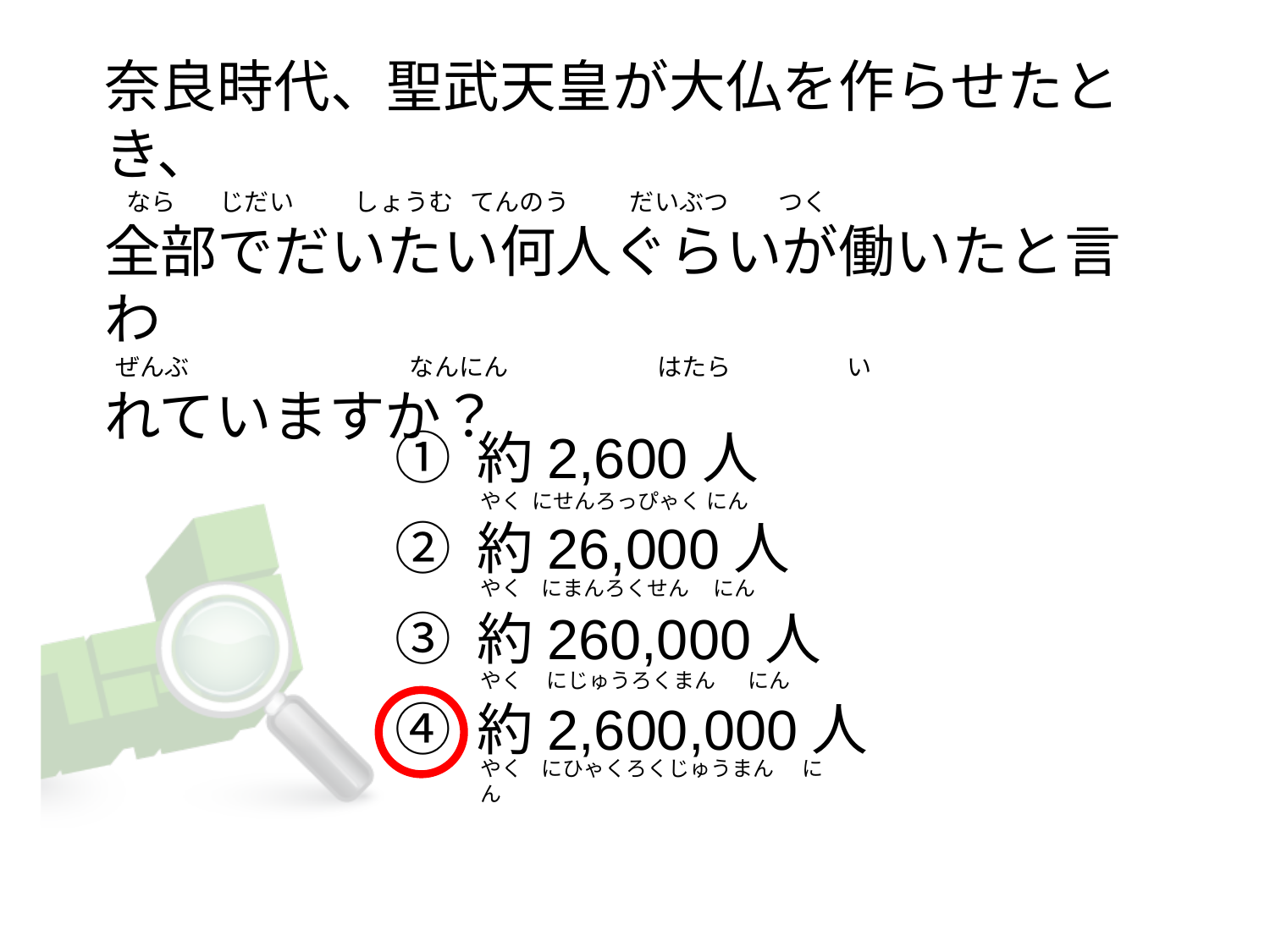

# 奈良時代、聖武天皇が大仏を作らせたとき、     なら        じだい           しょうむ   てんのう           だいぶつ         つく 全部でだいたい何人ぐらいが働いたと言わ   ぜんぶ                                        なんにん                           はたら                     い れていますか？
① 約2,600人
② 約26,000人
③ 約260,000人
④ 約2,600,000人
やく  にせんろっぴゃく にん
やく    にまんろくせん     にん
やく     にじゅうろくまん       にん

やく    にひゃくろくじゅうまん      にん